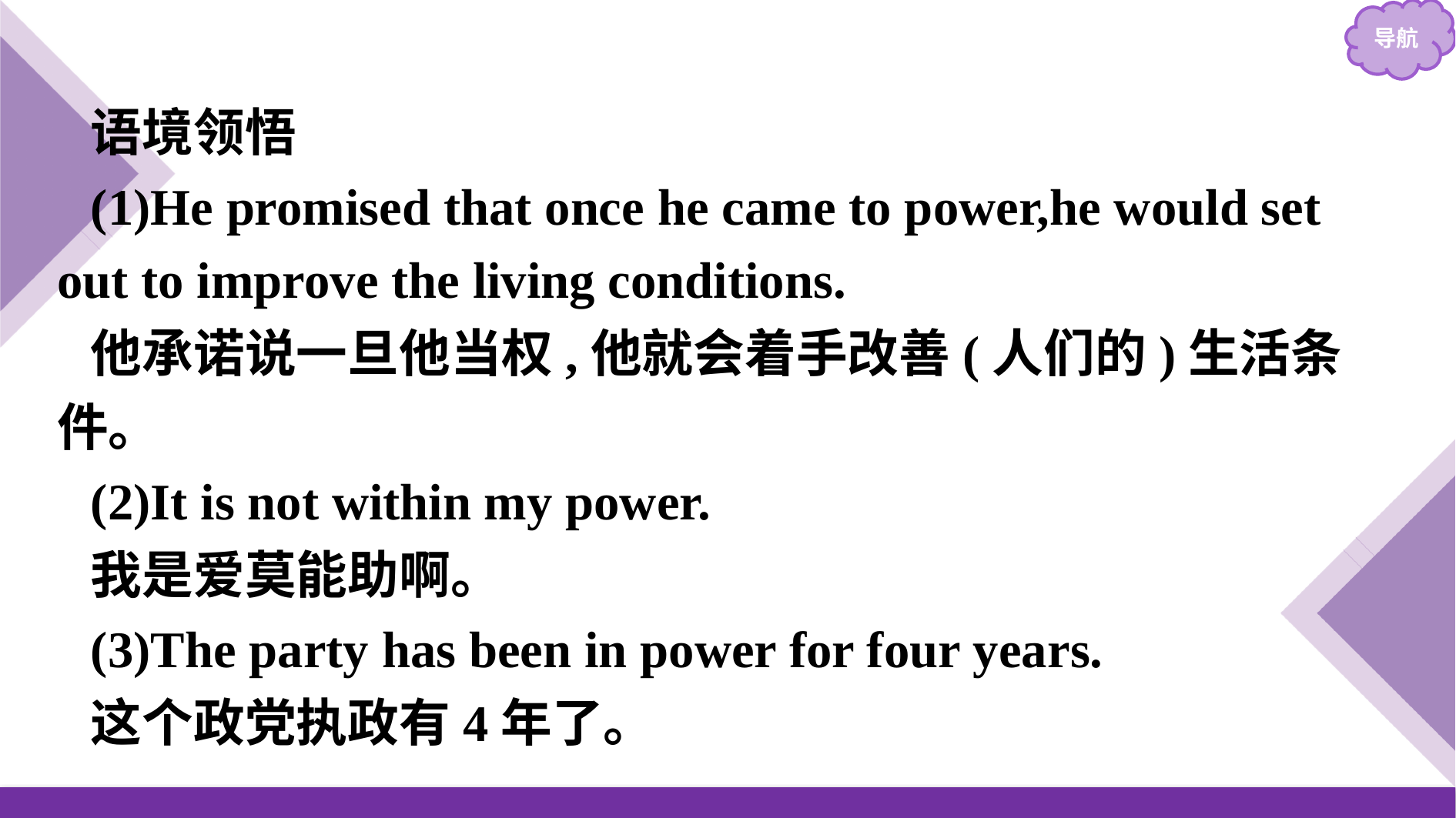

语境领悟
(1)He promised that once he came to power,he would set out to improve the living conditions.
他承诺说一旦他当权,他就会着手改善(人们的)生活条件。
(2)It is not within my power.
我是爱莫能助啊。
(3)The party has been in power for four years.
这个政党执政有4年了。